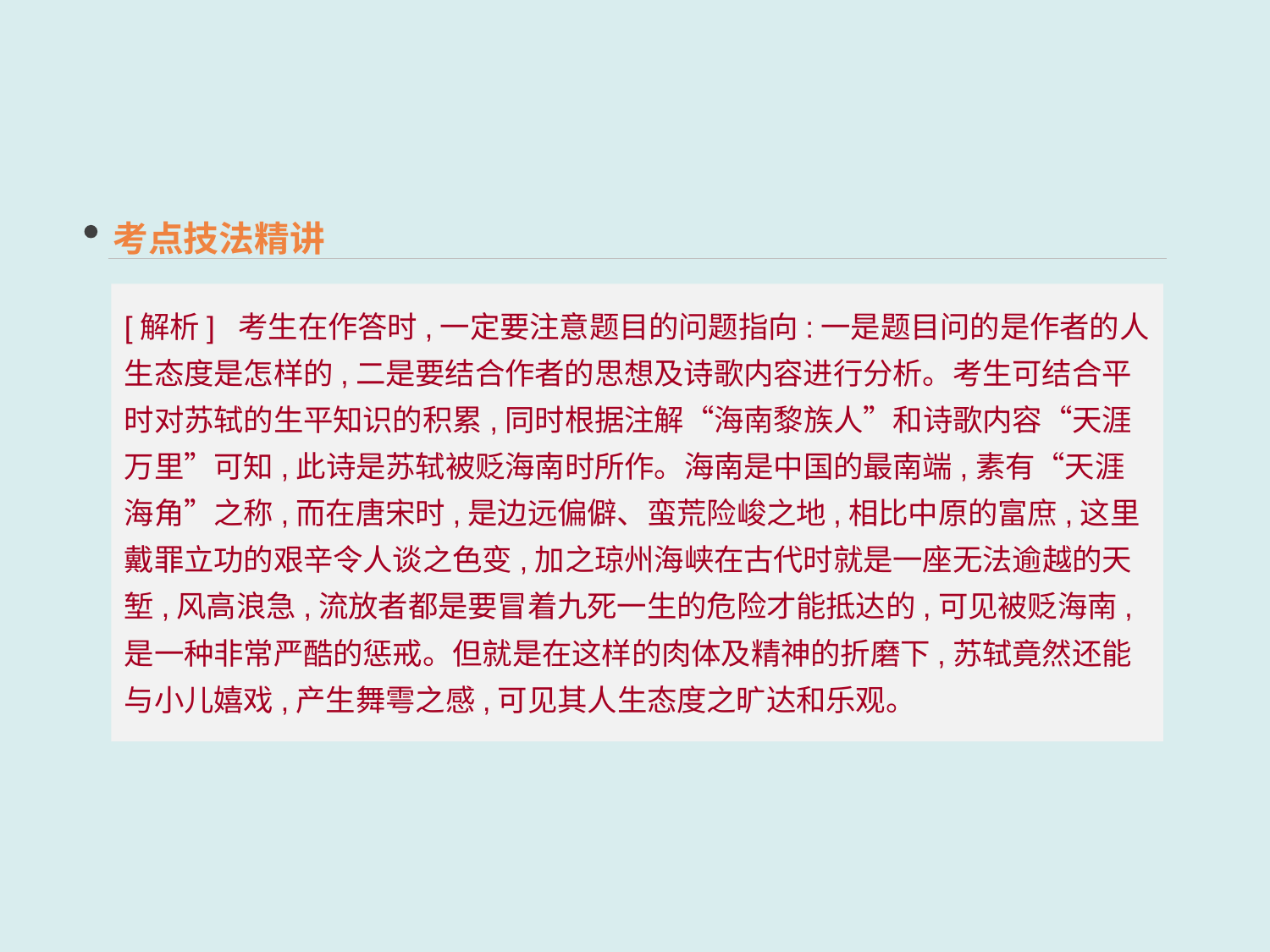

考点技法精讲

[解析]  考生在作答时,一定要注意题目的问题指向:一是题目问的是作者的人生态度是怎样的,二是要结合作者的思想及诗歌内容进行分析。考生可结合平时对苏轼的生平知识的积累,同时根据注解“海南黎族人”和诗歌内容“天涯万里”可知,此诗是苏轼被贬海南时所作。海南是中国的最南端,素有“天涯海角”之称,而在唐宋时,是边远偏僻、蛮荒险峻之地,相比中原的富庶,这里戴罪立功的艰辛令人谈之色变,加之琼州海峡在古代时就是一座无法逾越的天堑,风高浪急,流放者都是要冒着九死一生的危险才能抵达的,可见被贬海南,是一种非常严酷的惩戒。但就是在这样的肉体及精神的折磨下,苏轼竟然还能与小儿嬉戏,产生舞雩之感,可见其人生态度之旷达和乐观。